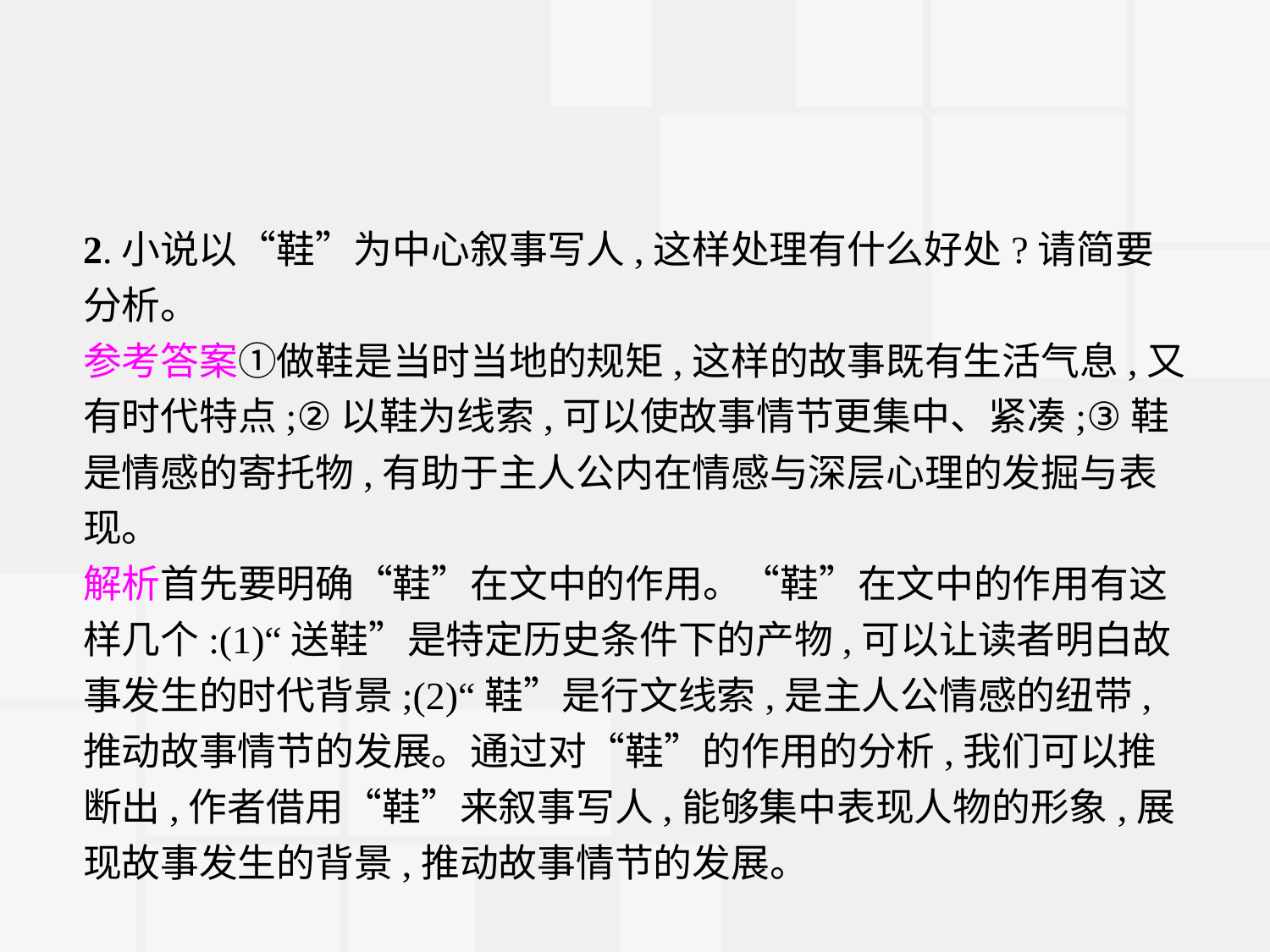

2.小说以“鞋”为中心叙事写人,这样处理有什么好处?请简要分析。
参考答案①做鞋是当时当地的规矩,这样的故事既有生活气息,又有时代特点;②以鞋为线索,可以使故事情节更集中、紧凑;③鞋是情感的寄托物,有助于主人公内在情感与深层心理的发掘与表现。
解析首先要明确“鞋”在文中的作用。“鞋”在文中的作用有这样几个:(1)“送鞋”是特定历史条件下的产物,可以让读者明白故事发生的时代背景;(2)“鞋”是行文线索,是主人公情感的纽带,推动故事情节的发展。通过对“鞋”的作用的分析,我们可以推断出,作者借用“鞋”来叙事写人,能够集中表现人物的形象,展现故事发生的背景,推动故事情节的发展。